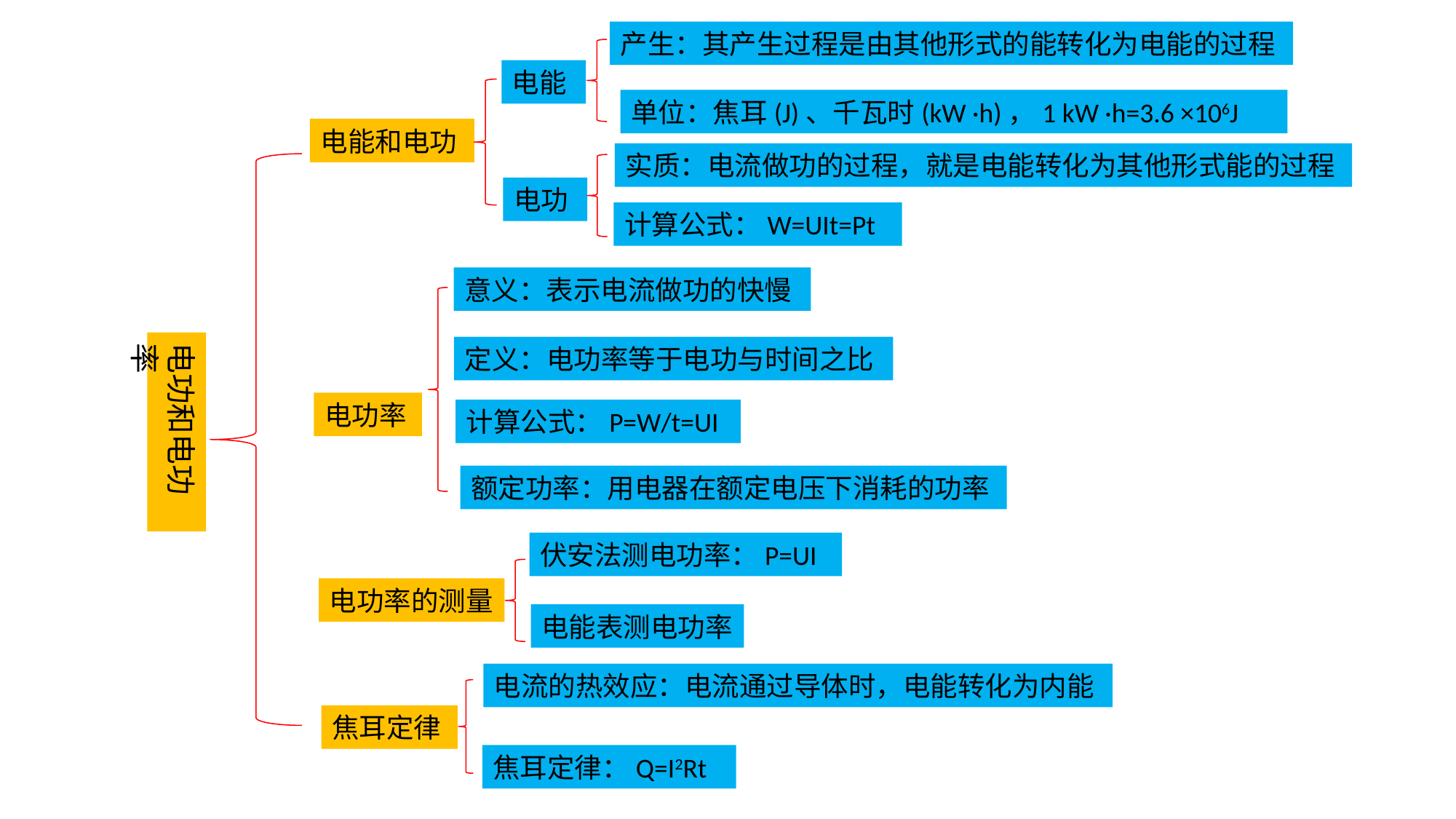

产生：其产生过程是由其他形式的能转化为电能的过程

电能

单位：焦耳(J)、千瓦时(kW ·h)，1 kW ·h=3.6 ×106J
电能和电功
实质：电流做功的过程，就是电能转化为其他形式能的过程

电功
计算公式：W=UIt=Pt
意义：表示电流做功的快慢

电功和电功率
定义：电功率等于电功与时间之比
电功率
计算公式：P=W/t=UI
额定功率：用电器在额定电压下消耗的功率
伏安法测电功率：P=UI

电功率的测量
电能表测电功率
电流的热效应：电流通过导体时，电能转化为内能

焦耳定律
焦耳定律：Q=I2Rt